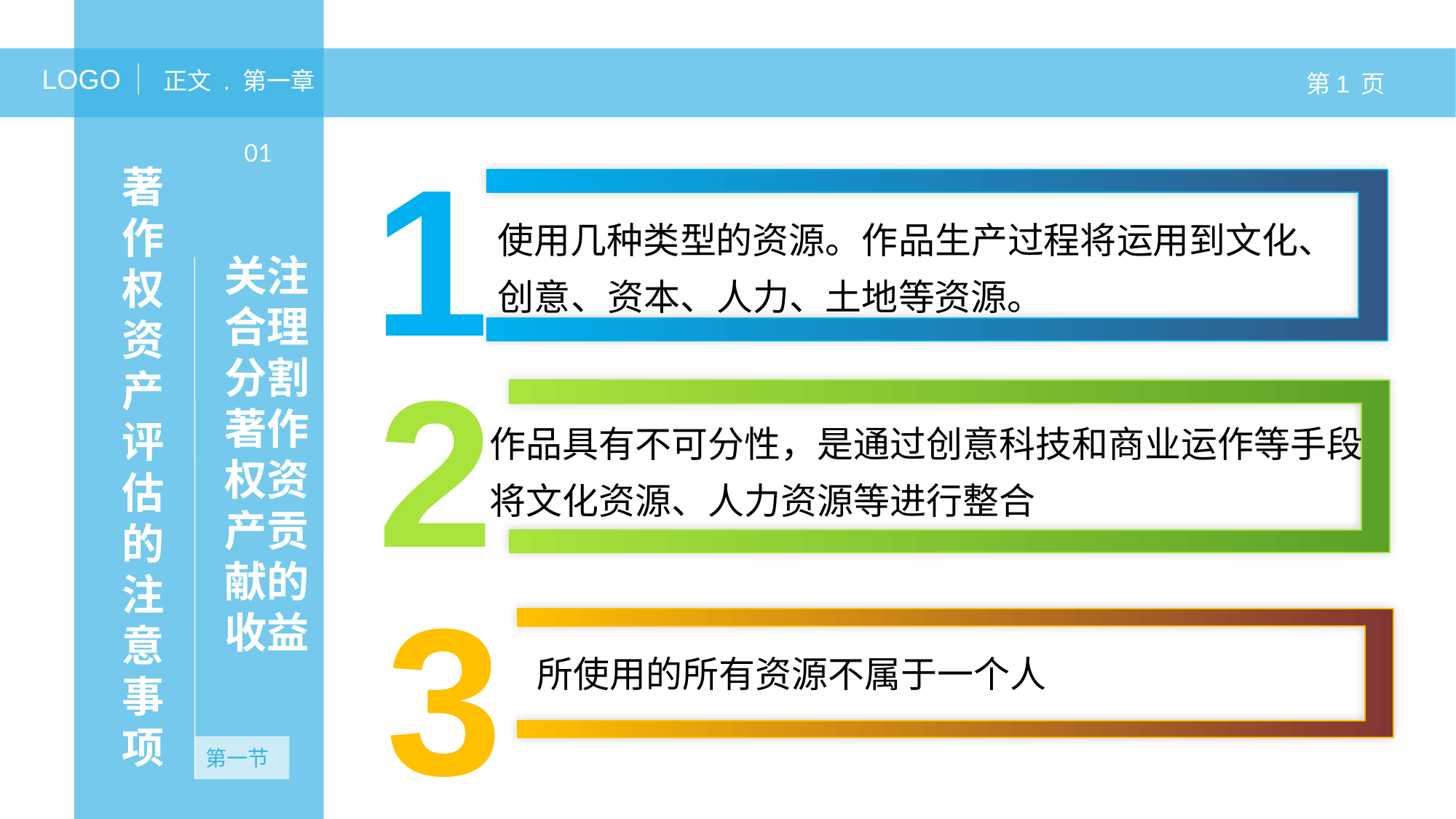

LOGO
正文 . 第一章

第1 页
1
01
著作权资产评估的注意事项

使用几种类型的资源。作品生产过程将运用到文化、创意、资本、人力、土地等资源。
关注合理分割著作权资产贡献的收益

2

作品具有不可分性，是通过创意科技和商业运作等手段将文化资源、人力资源等进行整合
3

所使用的所有资源不属于一个人
第一节